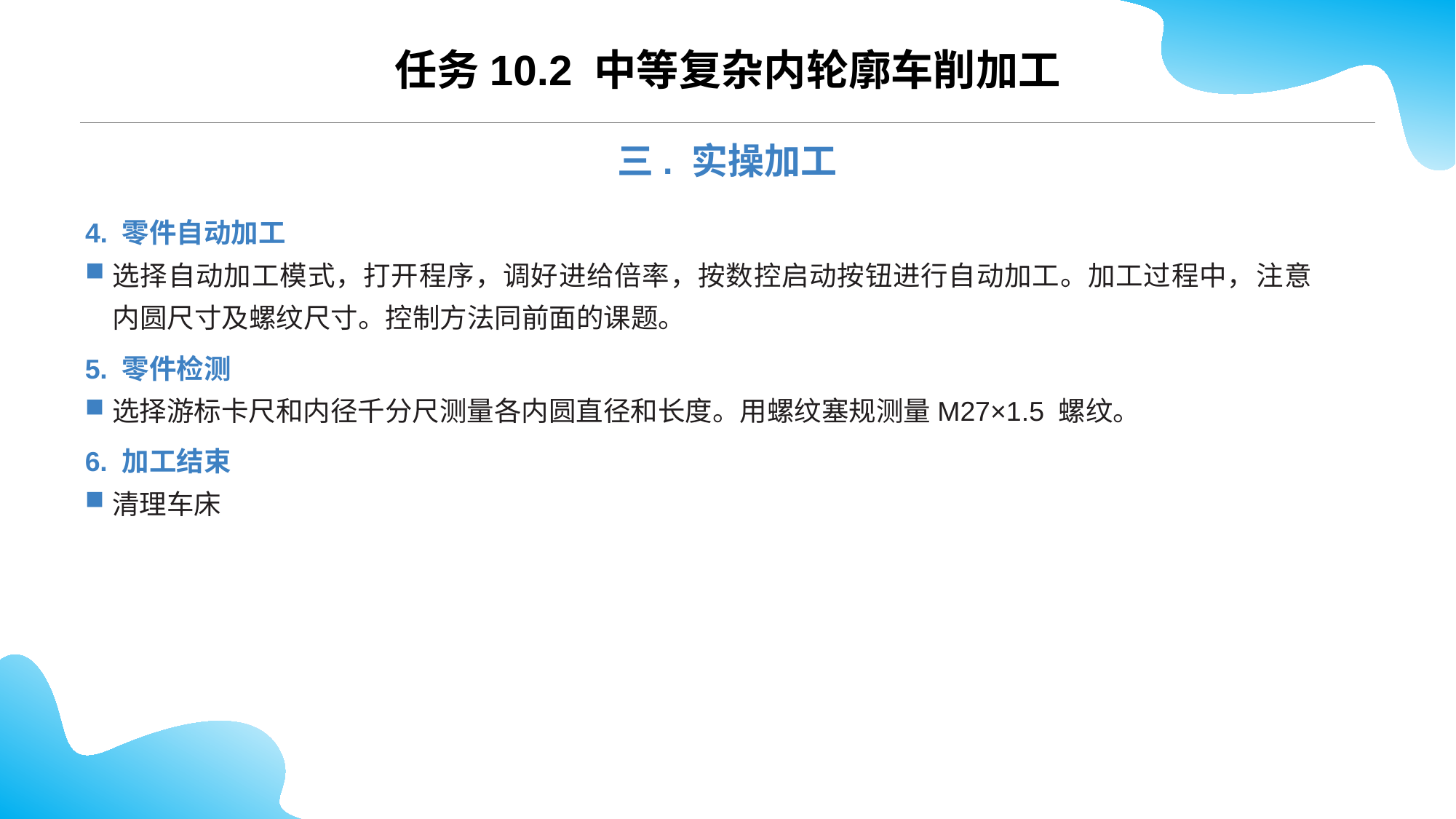

CONTENTS
任务10.2 中等复杂内轮廓车削加工
三. 实操加工
4. 零件自动加工
选择自动加工模式，打开程序，调好进给倍率，按数控启动按钮进行自动加工。加工过程中，注意内圆尺寸及螺纹尺寸。控制方法同前面的课题。
5. 零件检测
选择游标卡尺和内径千分尺测量各内圆直径和长度。用螺纹塞规测量M27×1.5 螺纹。
6. 加工结束
清理车床